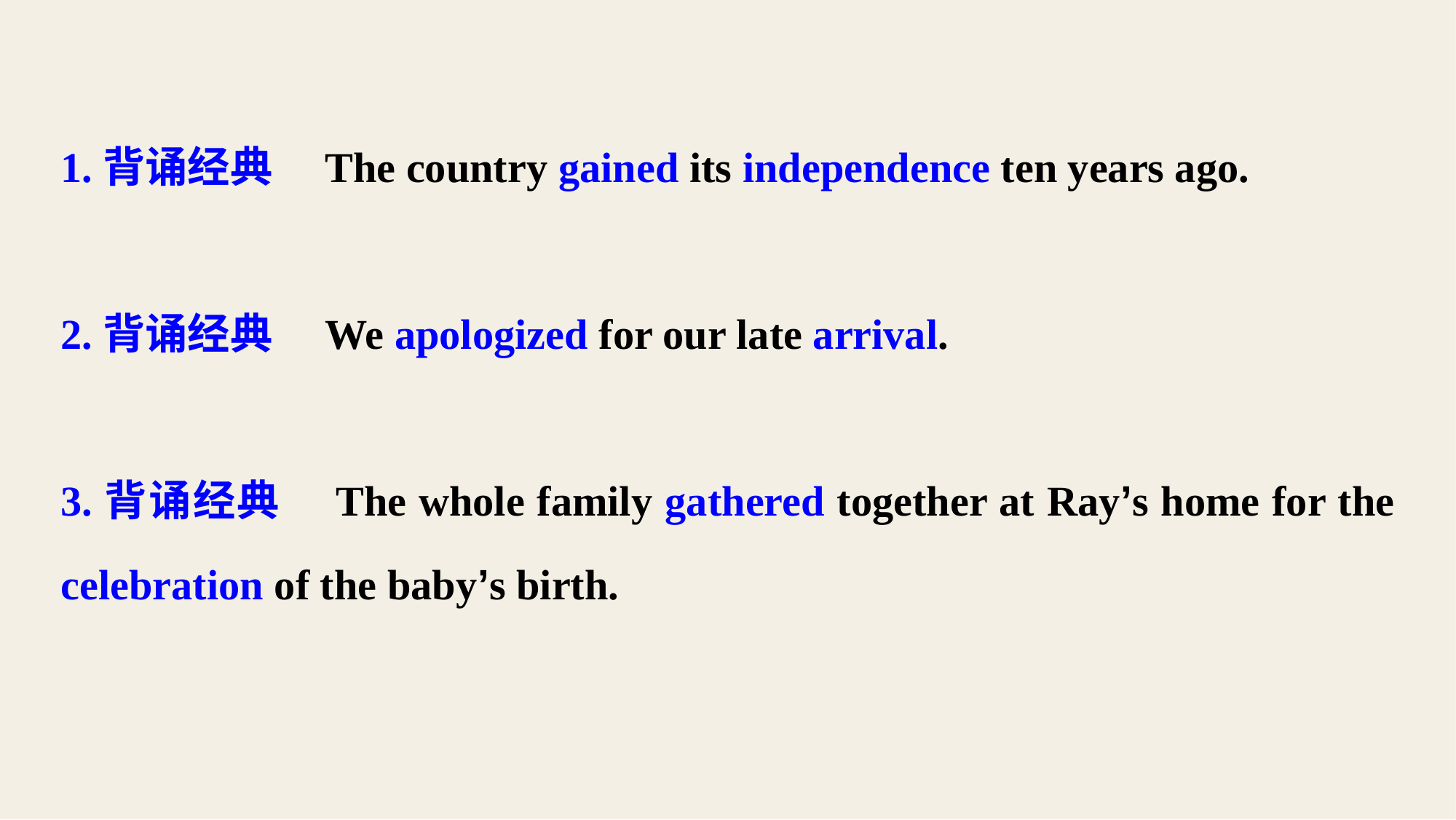

1.背诵经典　The country gained its independence ten years ago.

2.背诵经典　We apologized for our late arrival.

3.背诵经典　The whole family gathered together at Ray’s home for the celebration of the baby’s birth.